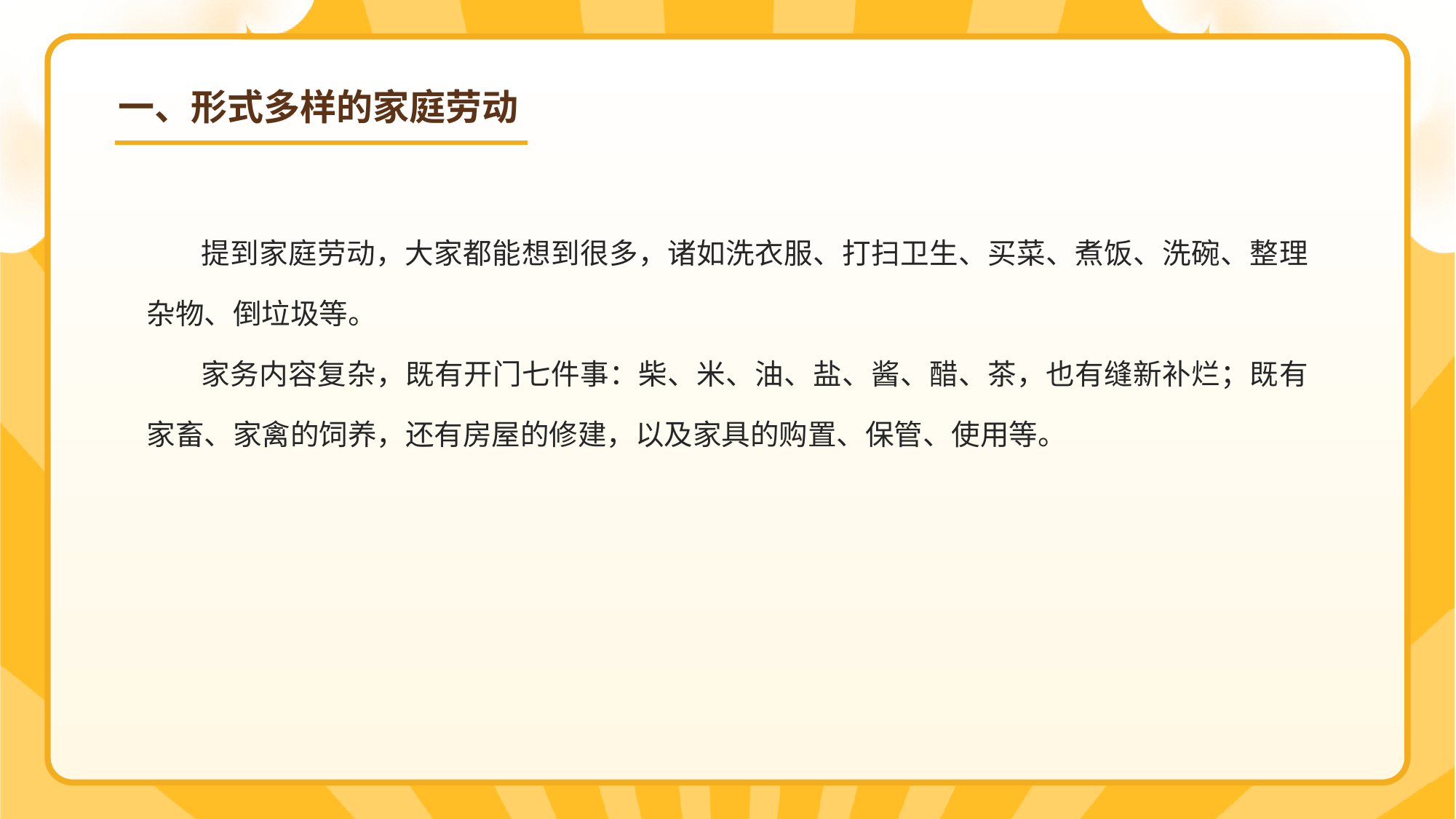

一、形式多样的家庭劳动
提到家庭劳动，大家都能想到很多，诸如洗衣服、打扫卫生、买菜、煮饭、洗碗、整理杂物、倒垃圾等。
家务内容复杂，既有开门七件事：柴、米、油、盐、酱、醋、茶，也有缝新补烂；既有家畜、家禽的饲养，还有房屋的修建，以及家具的购置、保管、使用等。